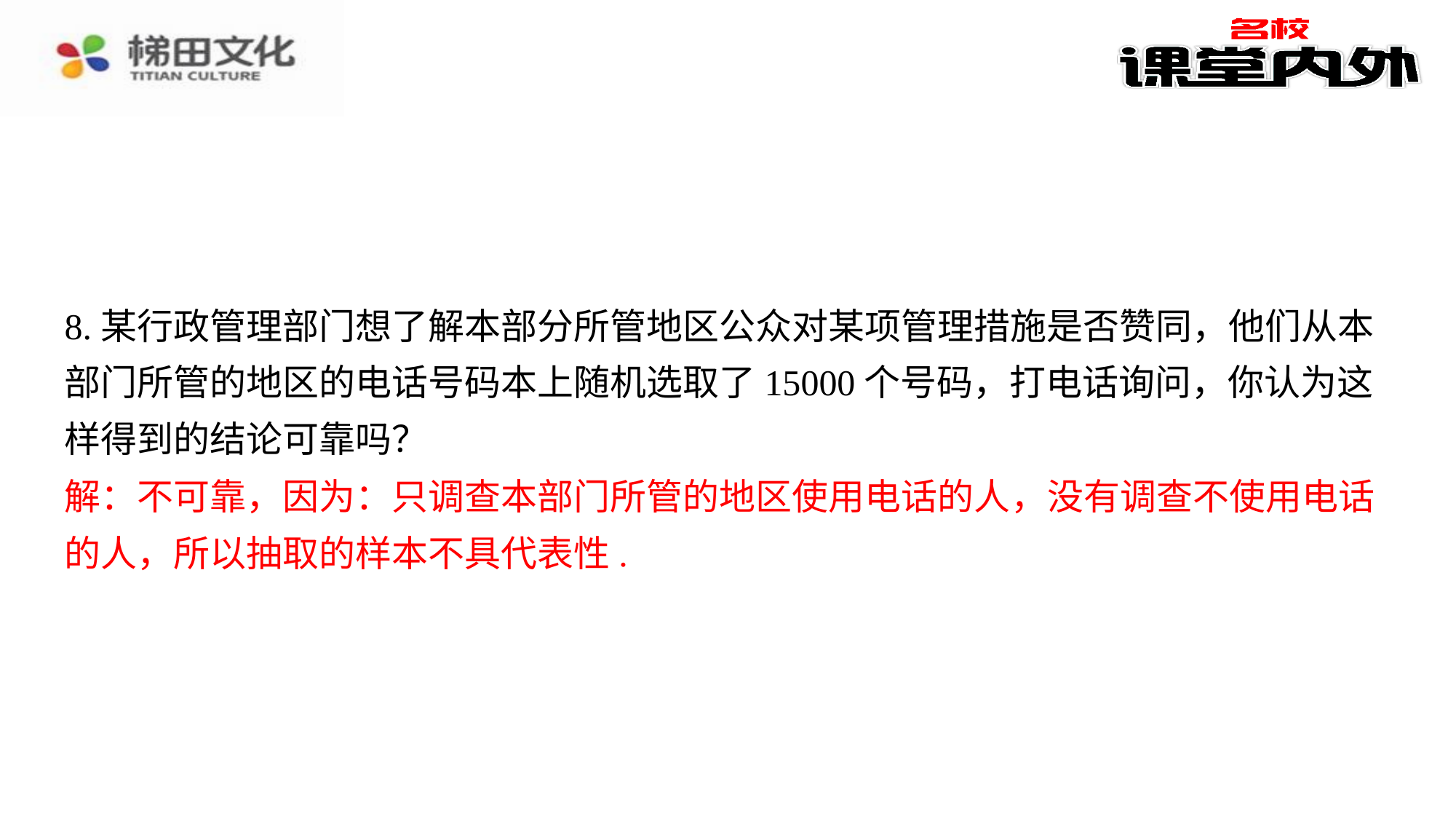

8.某行政管理部门想了解本部分所管地区公众对某项管理措施是否赞同，他们从本部门所管的地区的电话号码本上随机选取了15000个号码，打电话询问，你认为这样得到的结论可靠吗？
解：不可靠，因为：只调查本部门所管的地区使用电话的人，没有调查不使用电话的人，所以抽取的样本不具代表性.⁠
解：不可靠，因为：只调查本部门所管的地区使用电话的人，没有调查不使用电话
的人，所以抽取的样本不具代表性.